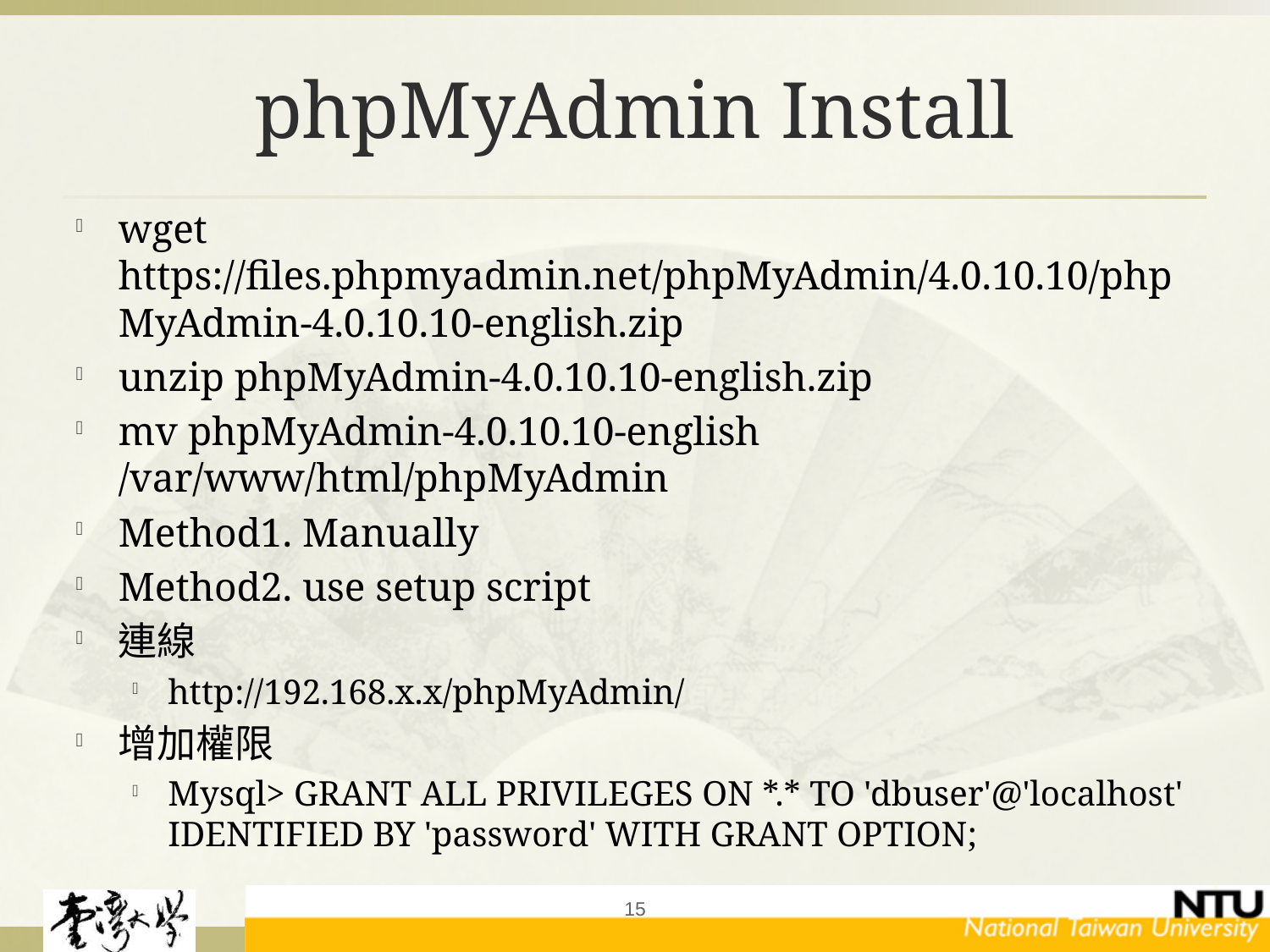

# phpMyAdmin Install
wget https://files.phpmyadmin.net/phpMyAdmin/4.0.10.10/phpMyAdmin-4.0.10.10-english.zip
unzip phpMyAdmin-4.0.10.10-english.zip
mv phpMyAdmin-4.0.10.10-english /var/www/html/phpMyAdmin
Method1. Manually
Method2. use setup script
連線
http://192.168.x.x/phpMyAdmin/
增加權限
Mysql> GRANT ALL PRIVILEGES ON *.* TO 'dbuser'@'localhost' IDENTIFIED BY 'password' WITH GRANT OPTION;
15